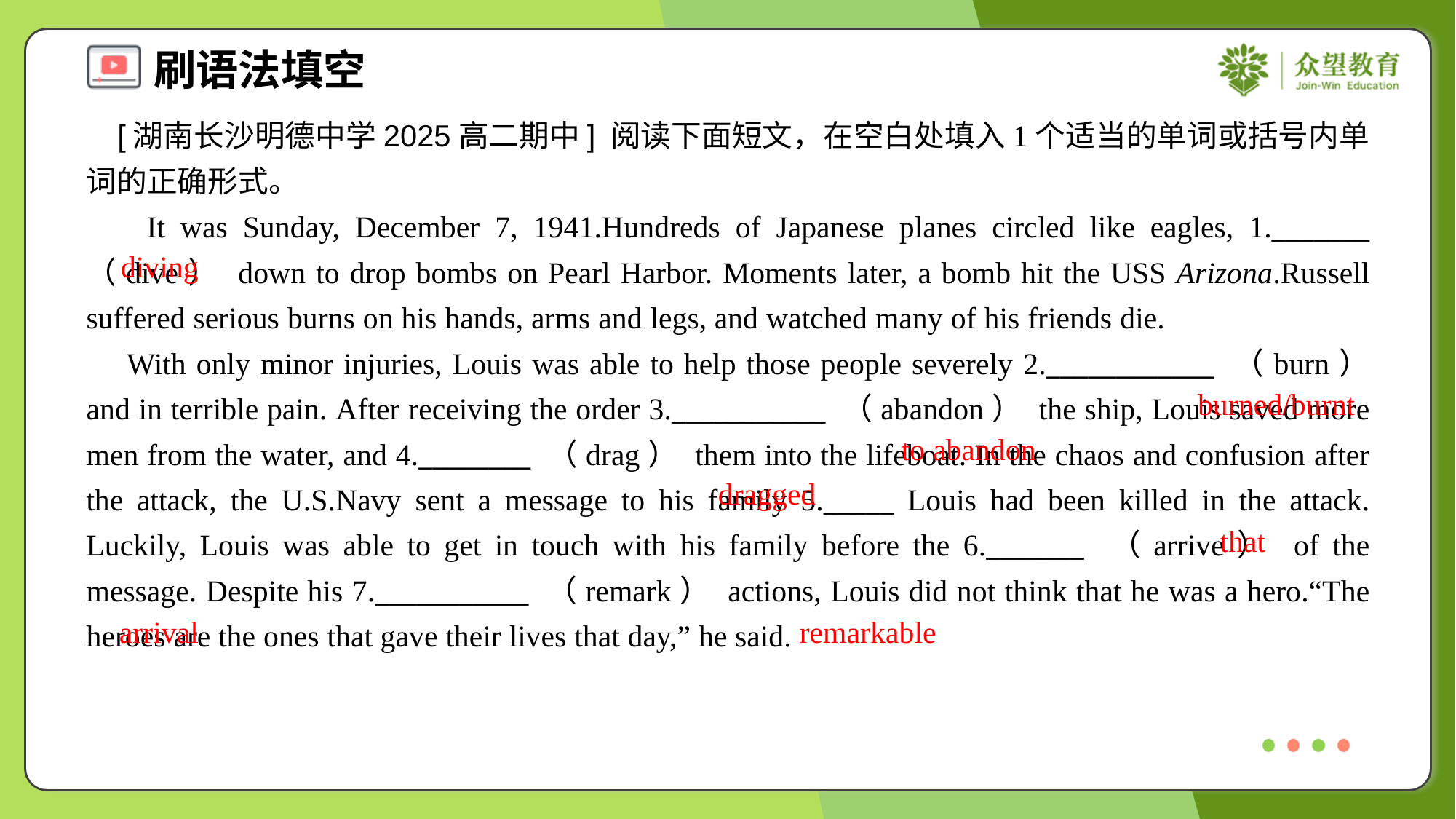

[湖南长沙明德中学2025高二期中] 阅读下面短文，在空白处填入1个适当的单词或括号内单词的正确形式。
    It was Sunday, December 7, 1941.Hundreds of Japanese planes circled like eagles, 1._______ （dive） down to drop bombs on Pearl Harbor. Moments later, a bomb hit the USS Arizona.Russell suffered serious burns on his hands, arms and legs, and watched many of his friends die.
    With only minor injuries, Louis was able to help those people severely 2.____________ （burn） and in terrible pain. After receiving the order 3.___________ （abandon） the ship, Louis saved more men from the water, and 4.________ （drag） them into the lifeboat. In the chaos and confusion after the attack, the U.S.Navy sent a message to his family 5._____ Louis had been killed in the attack. Luckily, Louis was able to get in touch with his family before the 6._______ （arrive） of the message. Despite his 7.___________ （remark） actions, Louis did not think that he was a hero.“The heroes are the ones that gave their lives that day,” he said.

diving
burned/burnt
to abandon
dragged
that
arrival
remarkable